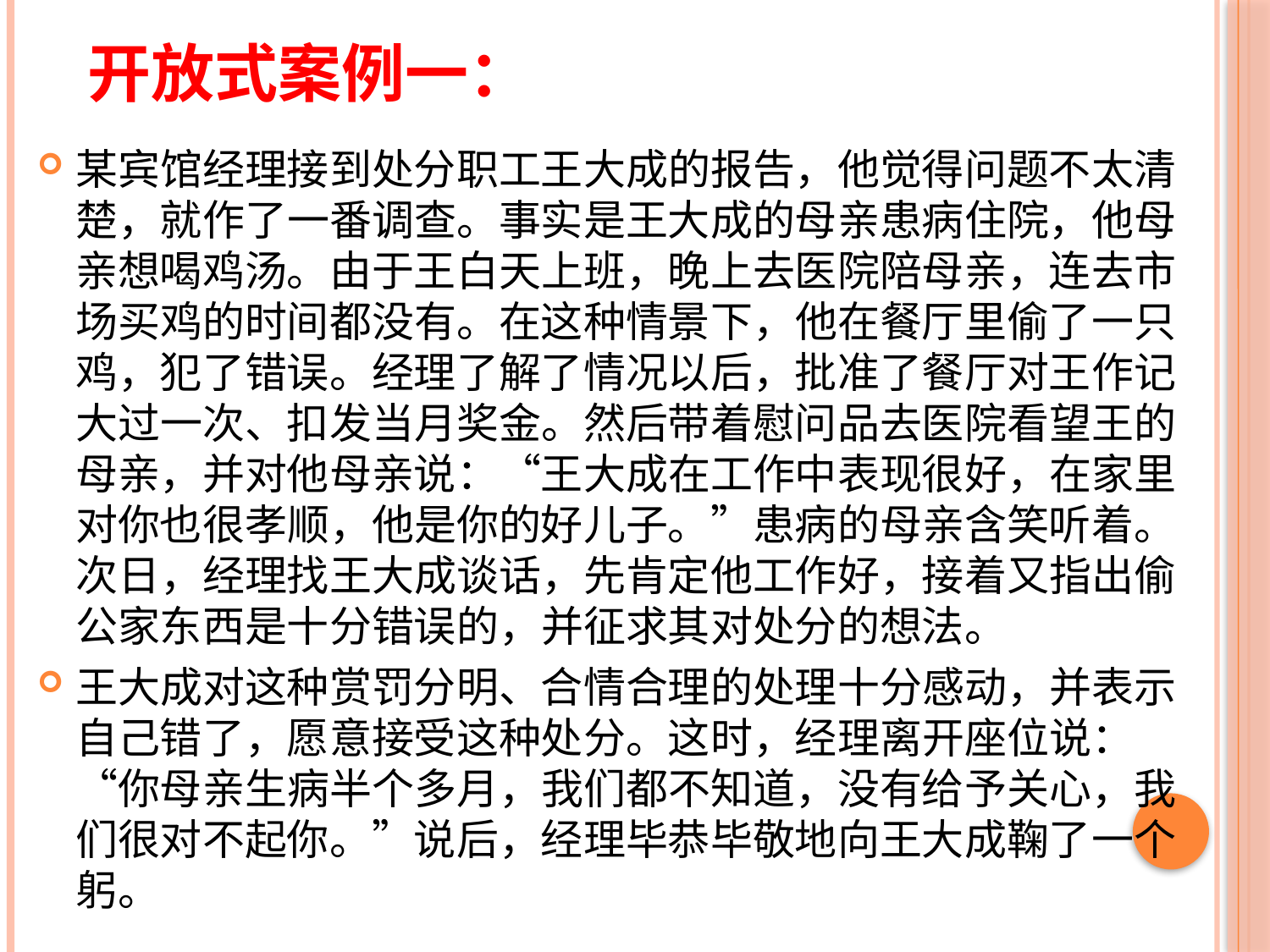

# 开放式案例一：
某宾馆经理接到处分职工王大成的报告，他觉得问题不太清楚，就作了一番调查。事实是王大成的母亲患病住院，他母亲想喝鸡汤。由于王白天上班，晚上去医院陪母亲，连去市场买鸡的时间都没有。在这种情景下，他在餐厅里偷了一只鸡，犯了错误。经理了解了情况以后，批准了餐厅对王作记大过一次、扣发当月奖金。然后带着慰问品去医院看望王的母亲，并对他母亲说：“王大成在工作中表现很好，在家里对你也很孝顺，他是你的好儿子。”患病的母亲含笑听着。次日，经理找王大成谈话，先肯定他工作好，接着又指出偷公家东西是十分错误的，并征求其对处分的想法。
王大成对这种赏罚分明、合情合理的处理十分感动，并表示自己错了，愿意接受这种处分。这时，经理离开座位说：“你母亲生病半个多月，我们都不知道，没有给予关心，我们很对不起你。”说后，经理毕恭毕敬地向王大成鞠了一个躬。